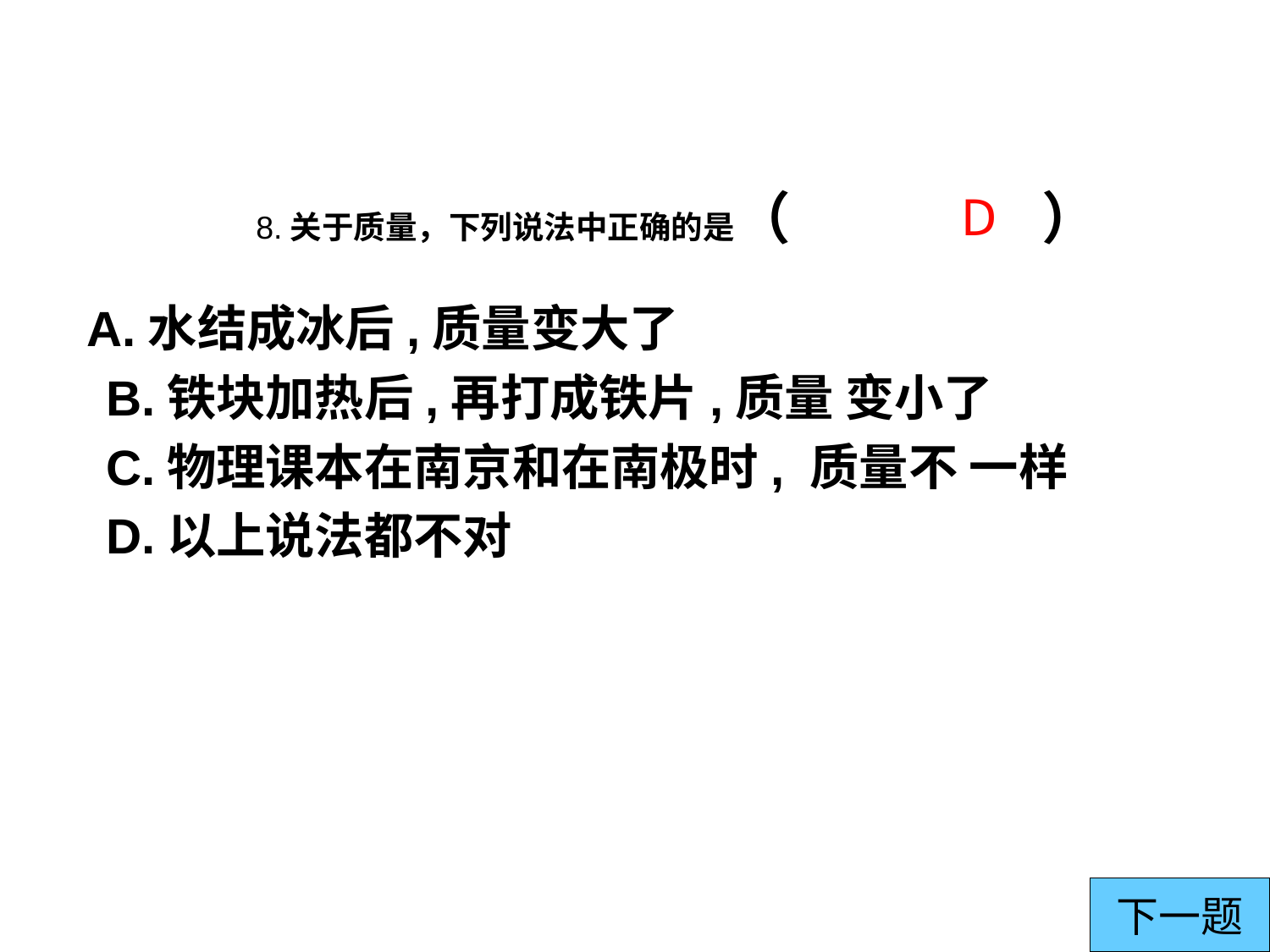

8.关于质量，下列说法中正确的是（
）
D
  A.水结成冰后,质量变大了
   B.铁块加热后,再打成铁片,质量 变小了
   C.物理课本在南京和在南极时, 质量不 一样
   D.以上说法都不对
下一题